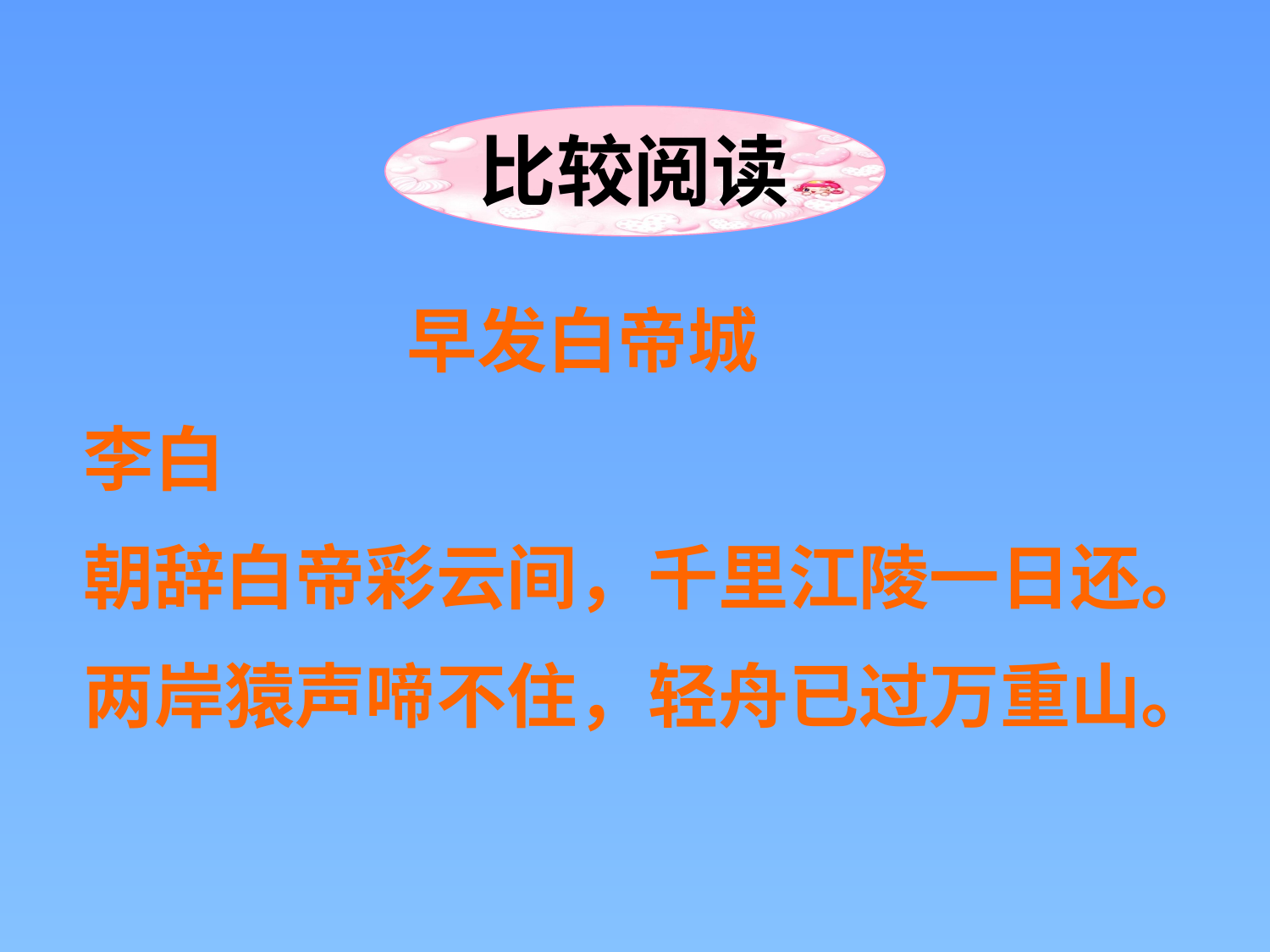

比较阅读
                   早发白帝城
李白
朝辞白帝彩云间，千里江陵一日还。
两岸猿声啼不住，轻舟已过万重山。